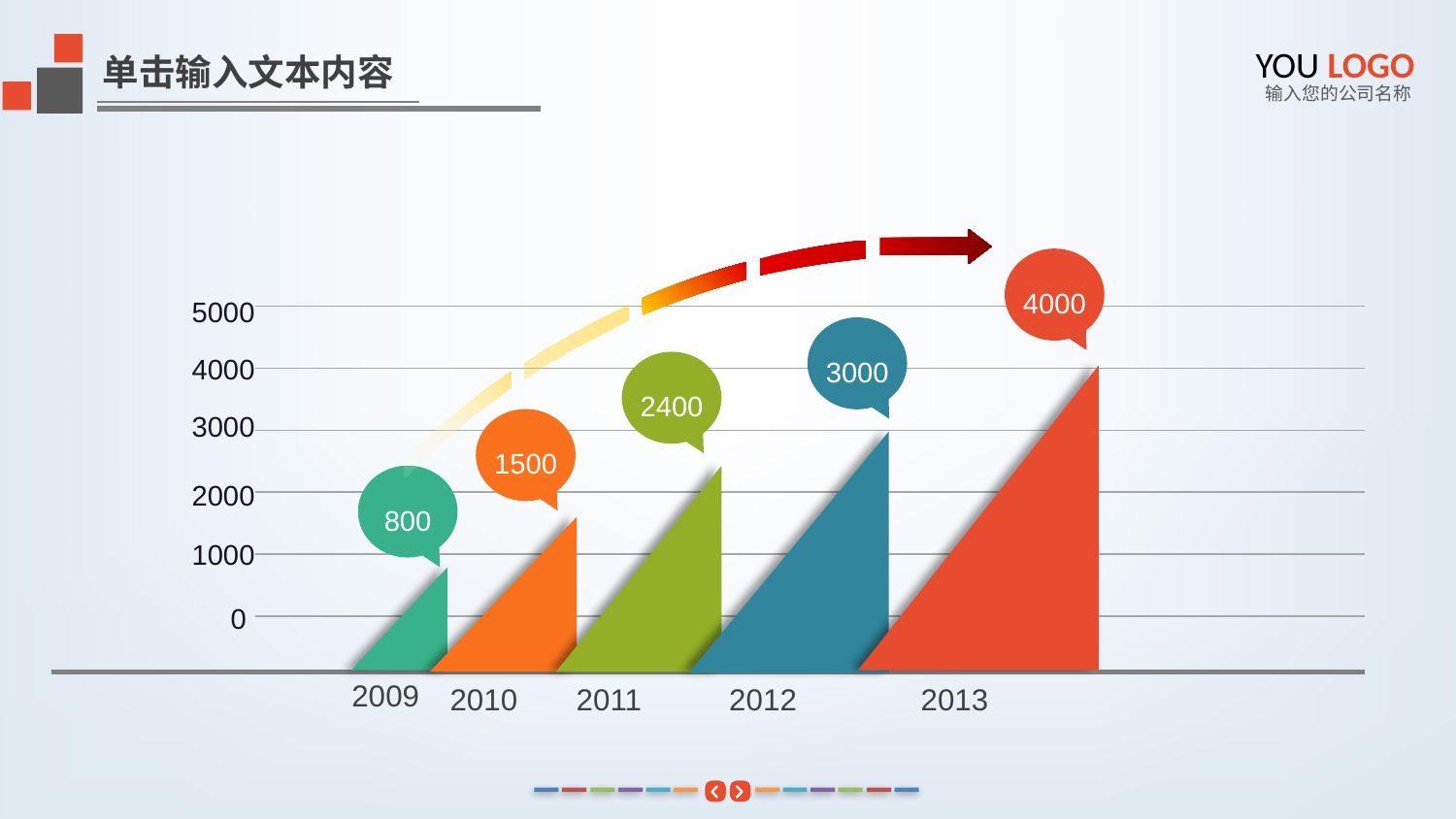

YOU LOGO
单击输入文本内容
输入您的公司名称

4000
5000
3000
4000
2400

3000
1500

800

2000

1000

0
2009
2010
2011
2012
2013